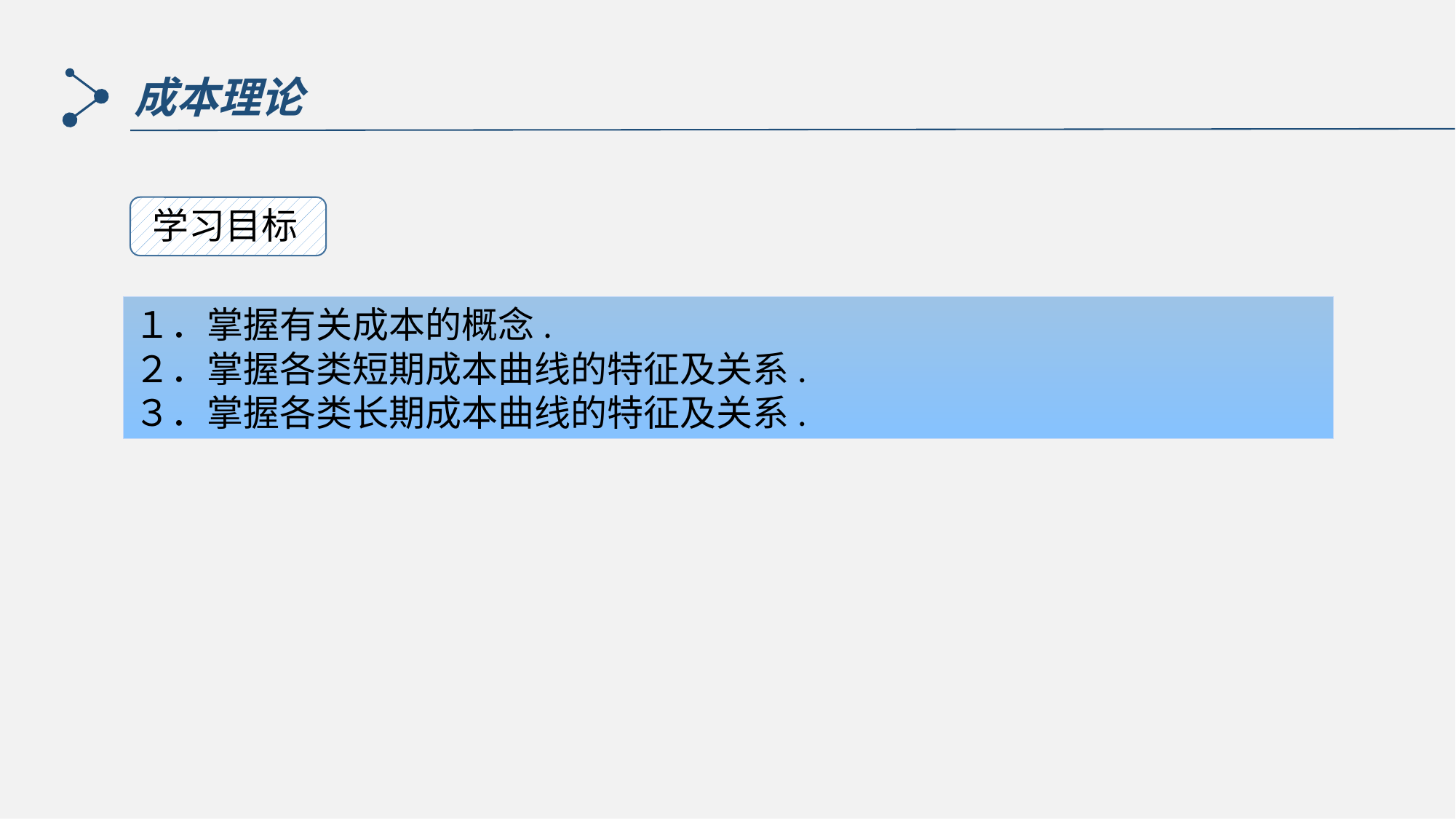

成本理论

学习目标
１．掌握有关成本的概念.
２．掌握各类短期成本曲线的特征及关系.
３．掌握各类长期成本曲线的特征及关系.